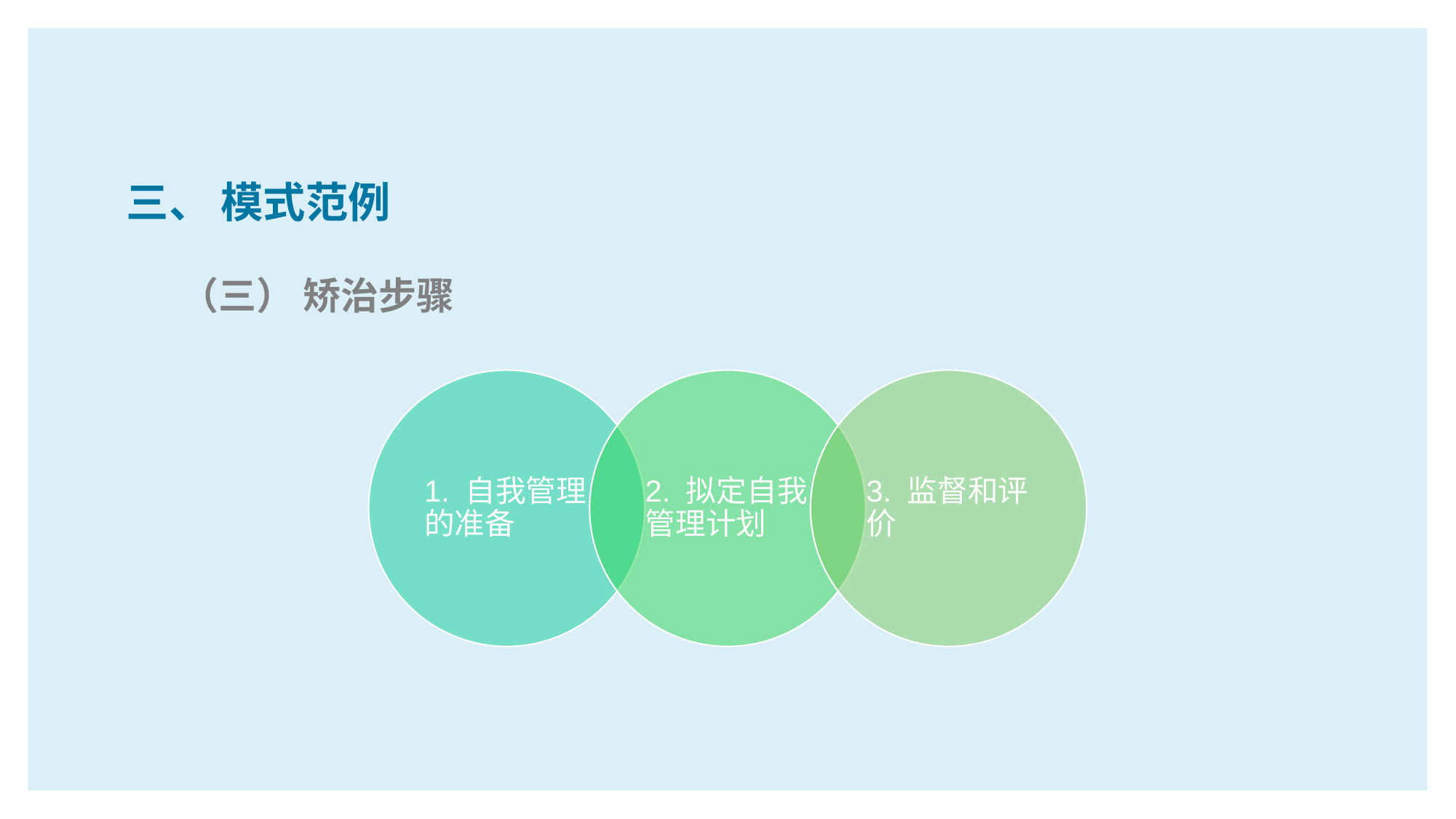

三、 模式范例
（三） 矫治步骤
1. 自我管理的准备
2. 拟定自我管理计划
3. 监督和评价